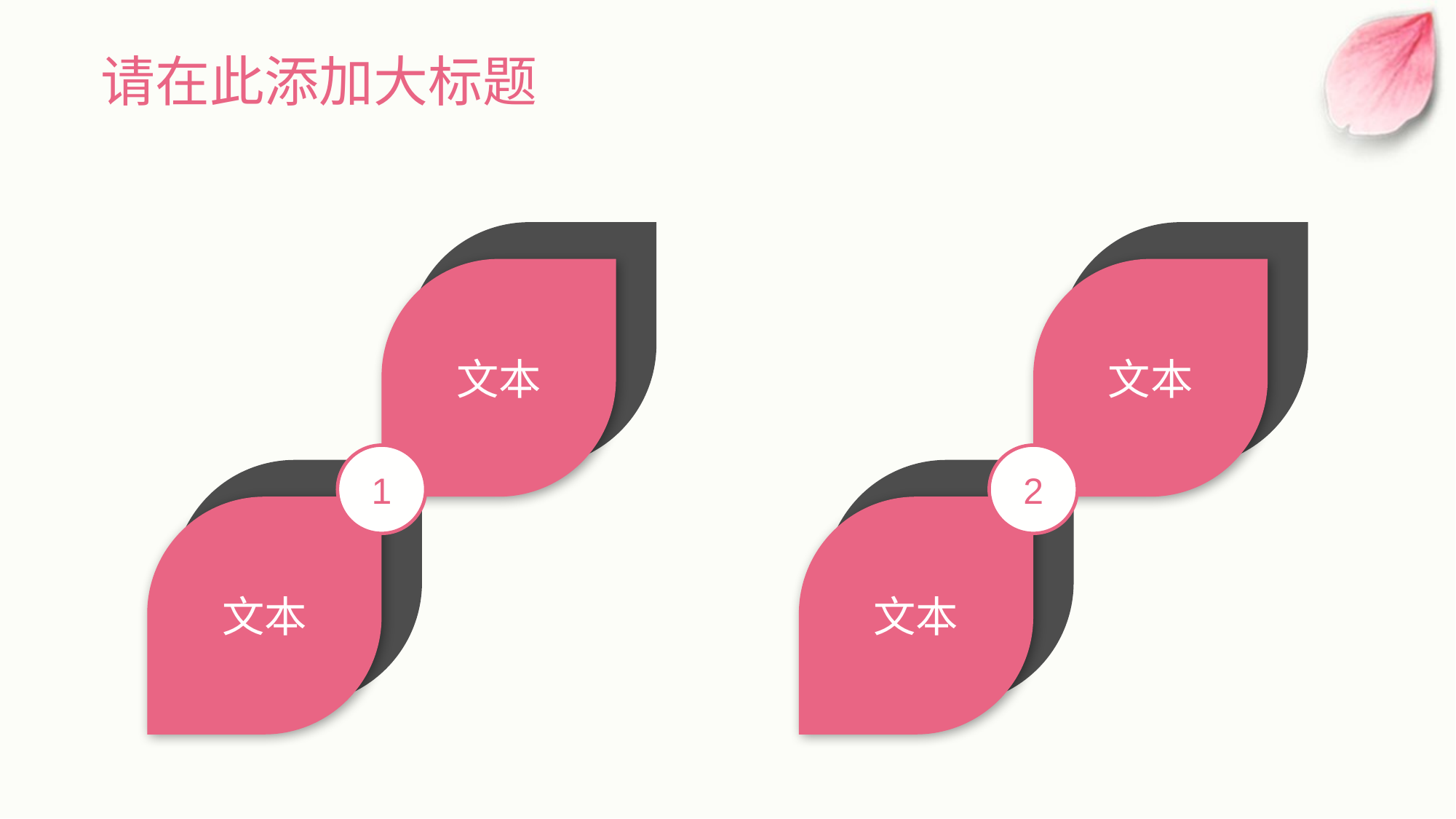

# 请在此添加大标题

文本
文本
1
2

文本
文本